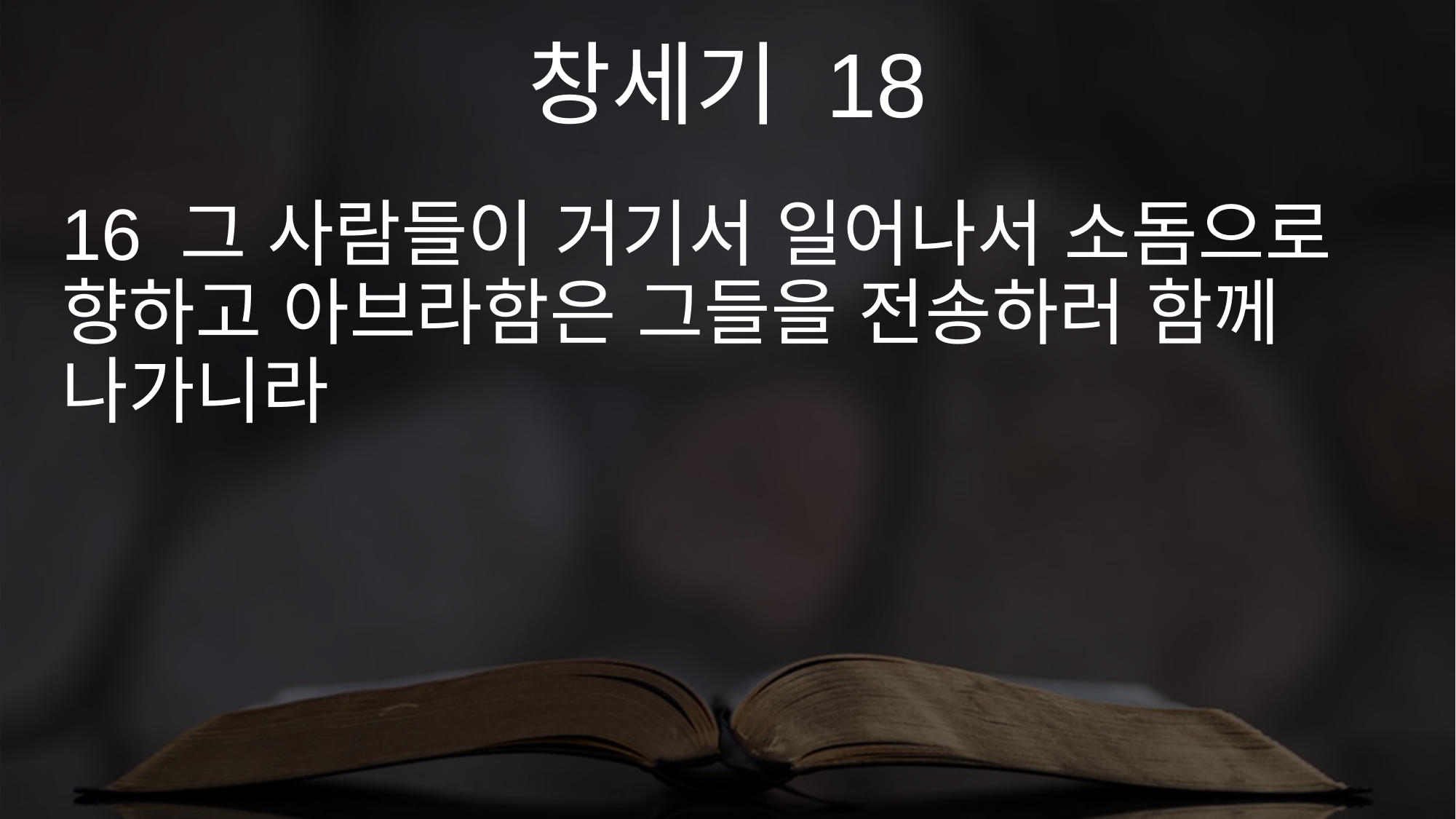

창세기 18
16 그 사람들이 거기서 일어나서 소돔으로 향하고 아브라함은 그들을 전송하러 함께 나가니라